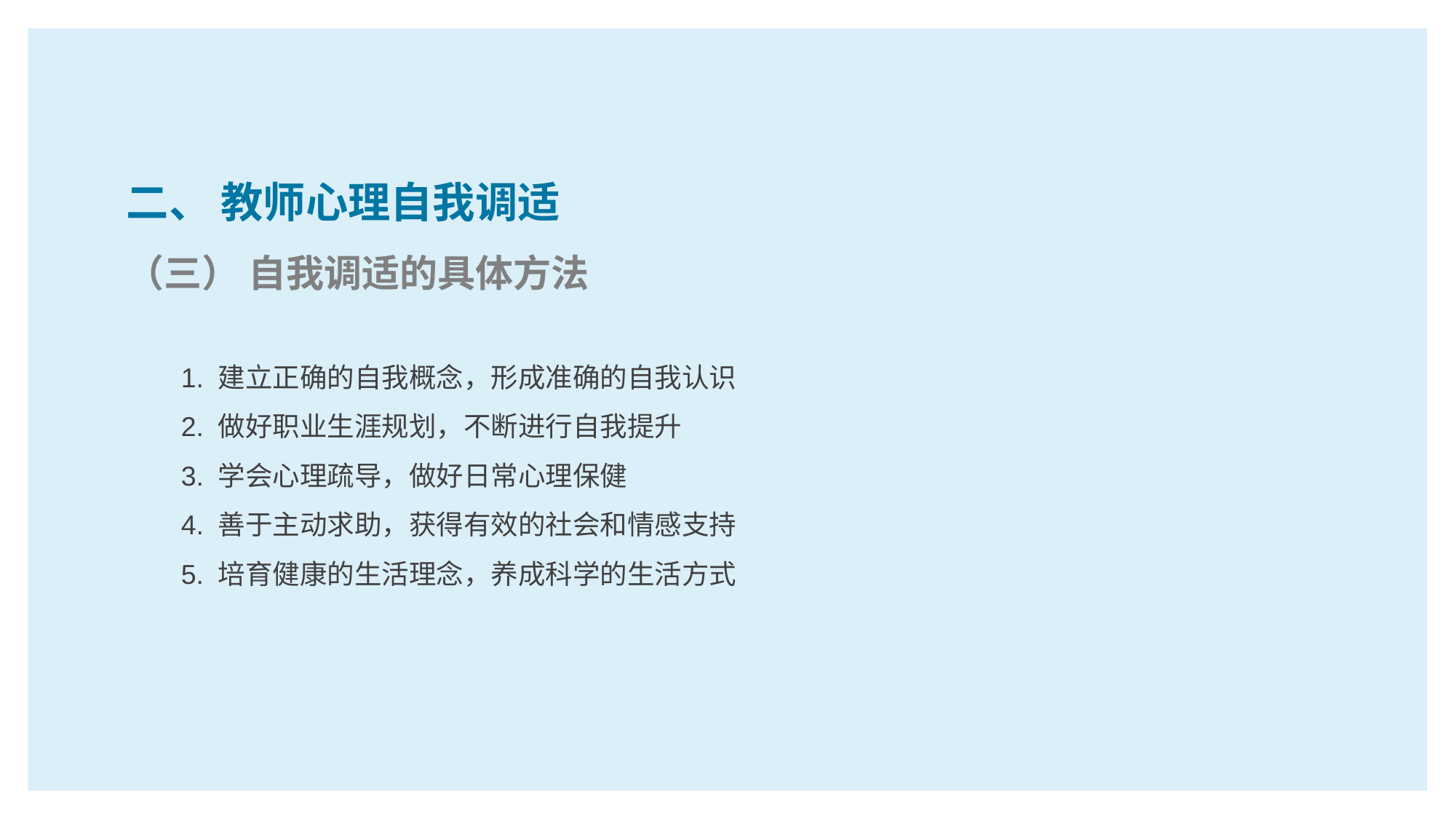

二、 教师心理自我调适
（三） 自我调适的具体方法

1. 建立正确的自我概念，形成准确的自我认识
2. 做好职业生涯规划，不断进行自我提升
3. 学会心理疏导，做好日常心理保健
4. 善于主动求助，获得有效的社会和情感支持
5. 培育健康的生活理念，养成科学的生活方式